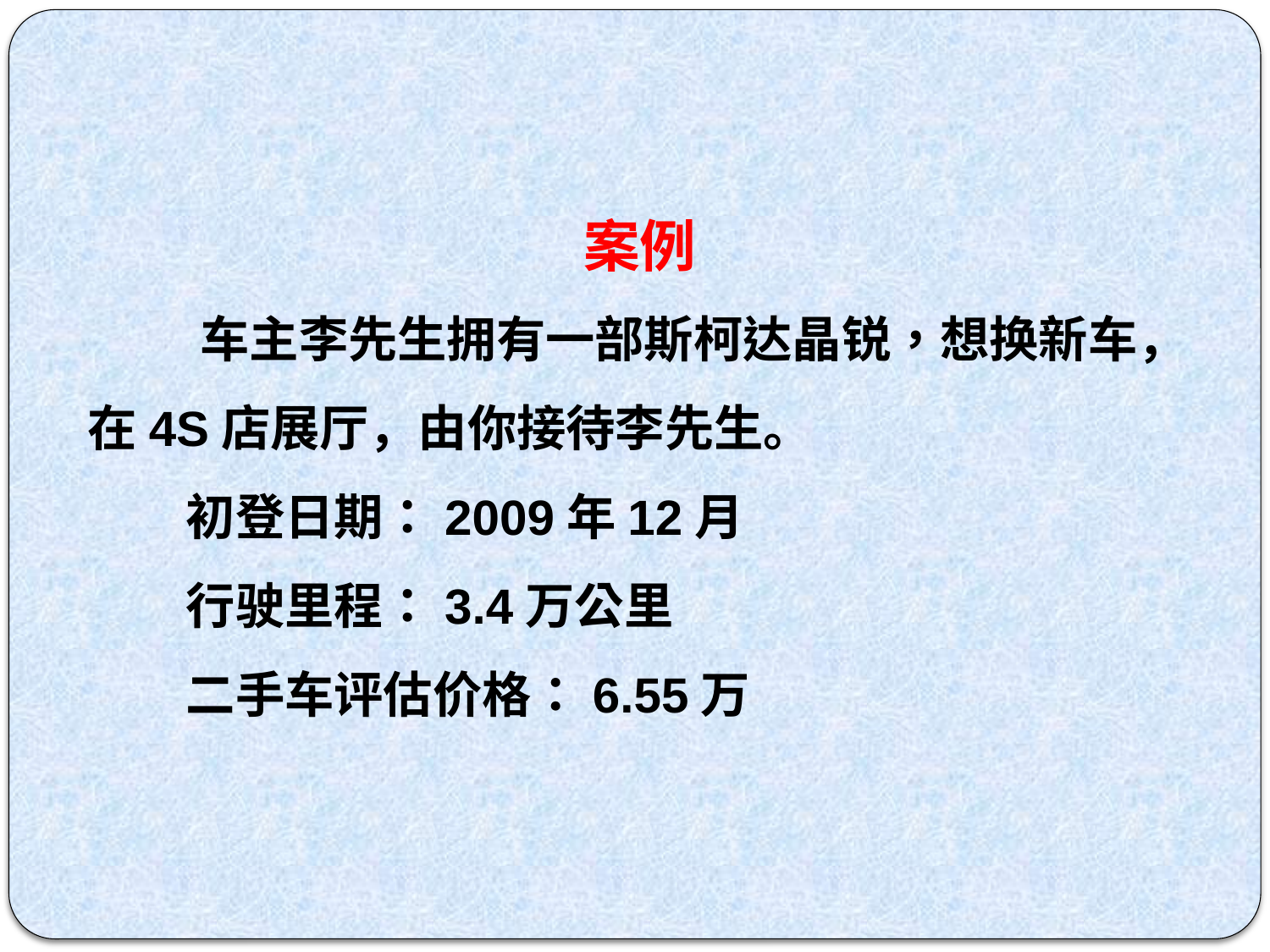

案例
         车主李先生拥有一部斯柯达晶锐，想换新车，在4S店展厅，由你接待李先生。
　　初登日期：2009年12月
　　行驶里程：3.4万公里
　　二手车评估价格：6.55万